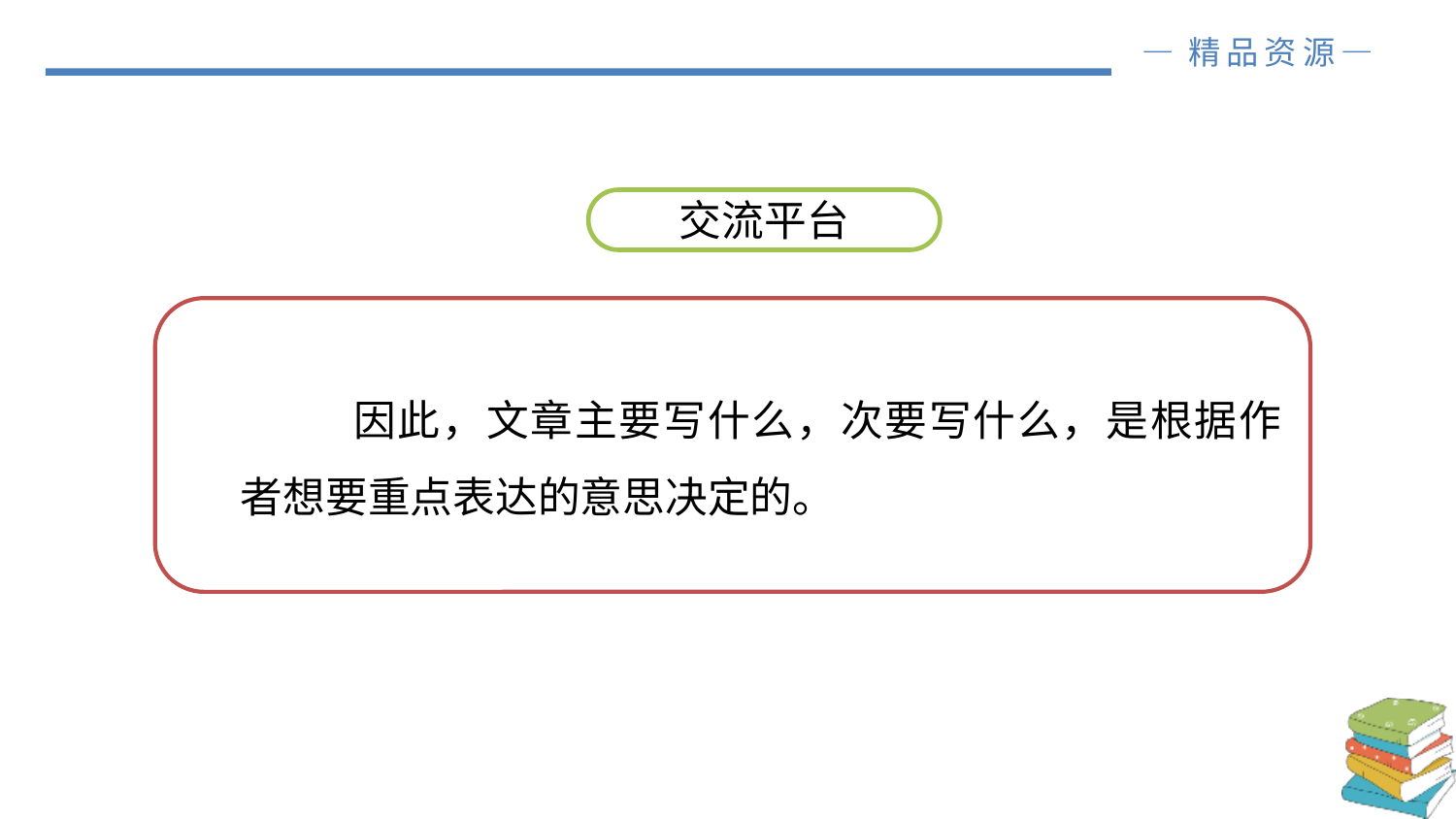

交流平台
因此，文章主要写什么，次要写什么，是根据作者想要重点表达的意思决定的。